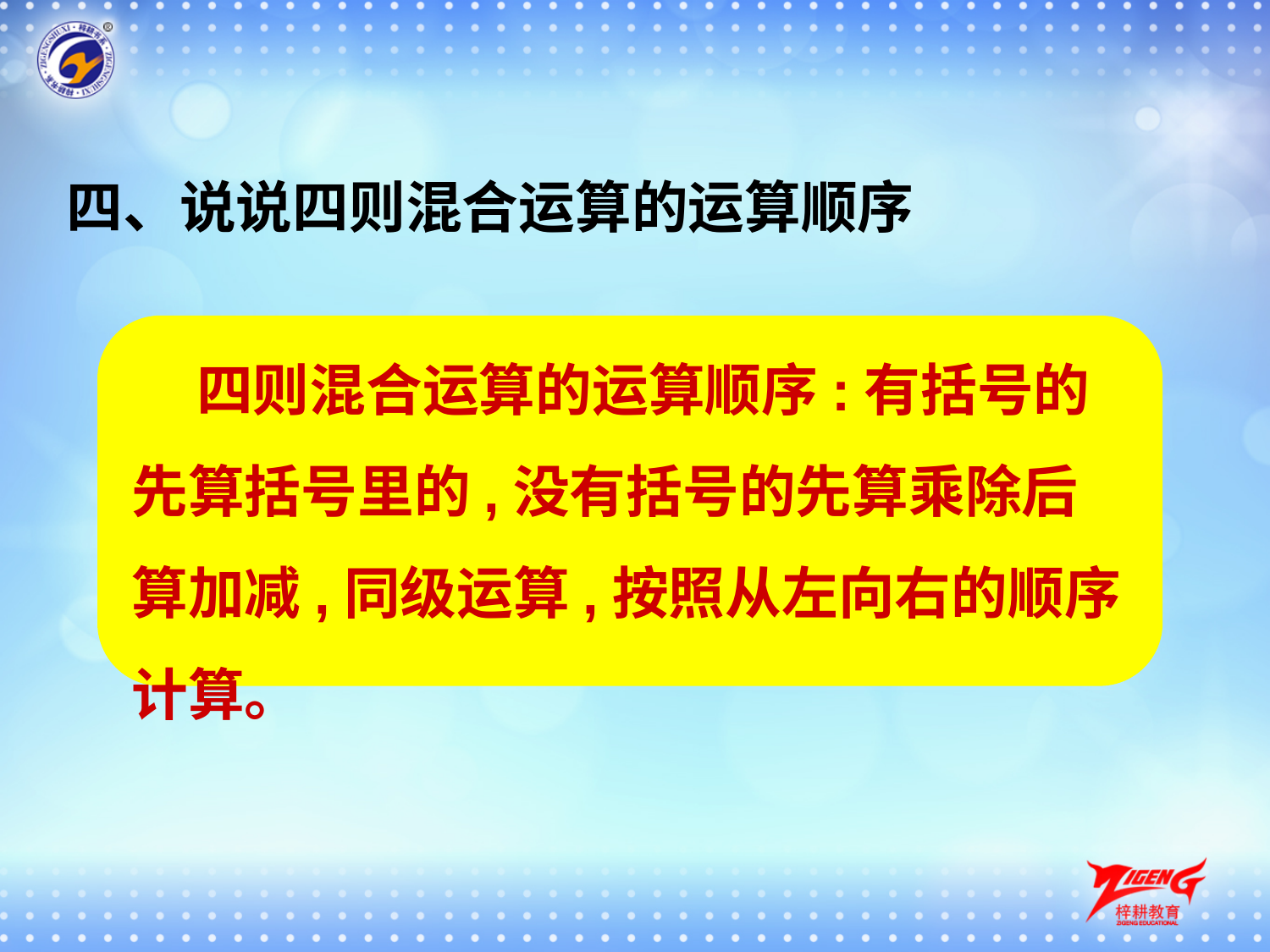

四、说说四则混合运算的运算顺序
    四则混合运算的运算顺序:有括号的先算括号里的,没有括号的先算乘除后算加减,同级运算,按照从左向右的顺序计算。